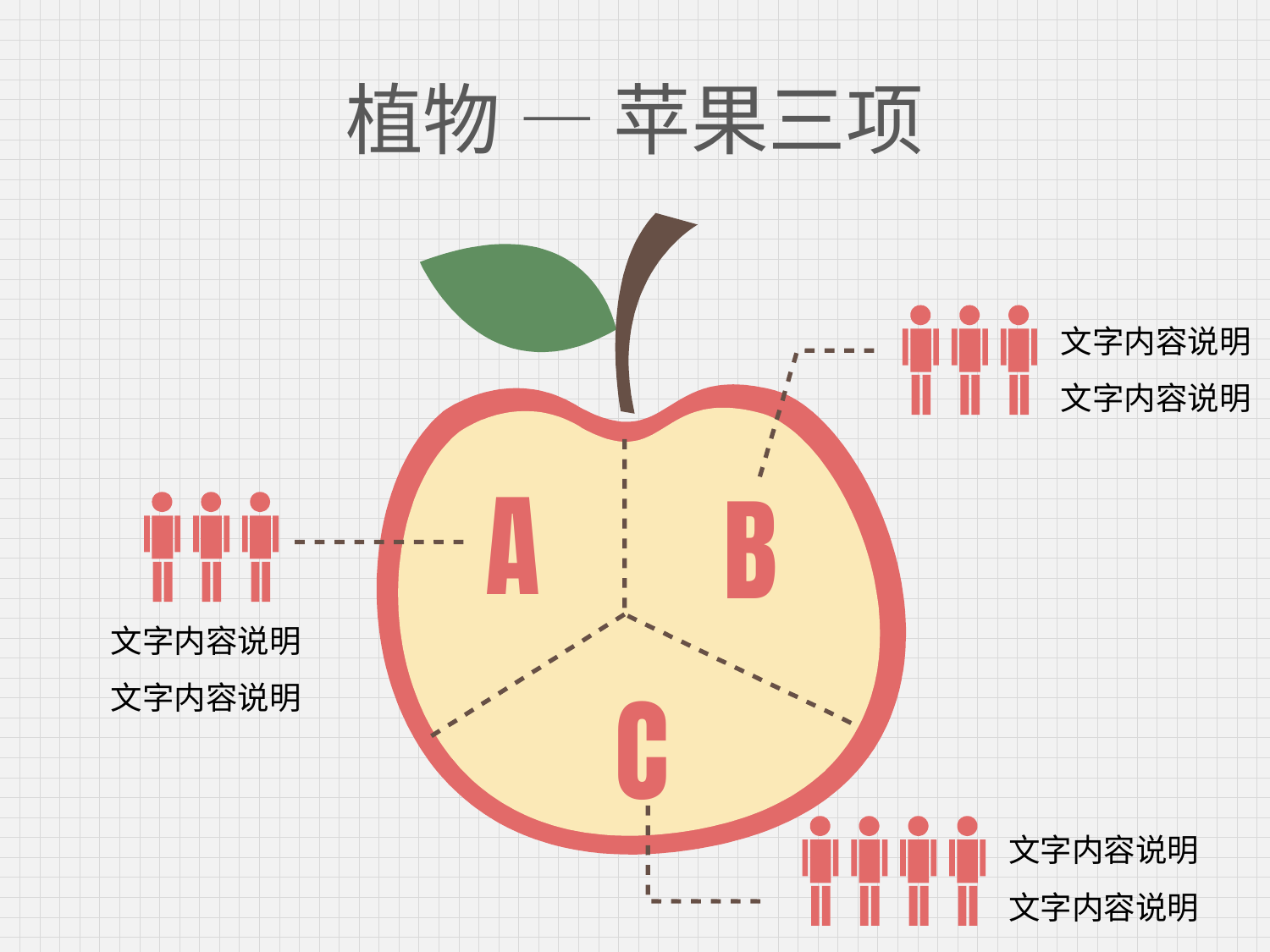

# 植物 — 苹果三项

A
B
C
文字内容说明
文字内容说明

文字内容说明
文字内容说明
文字内容说明
文字内容说明